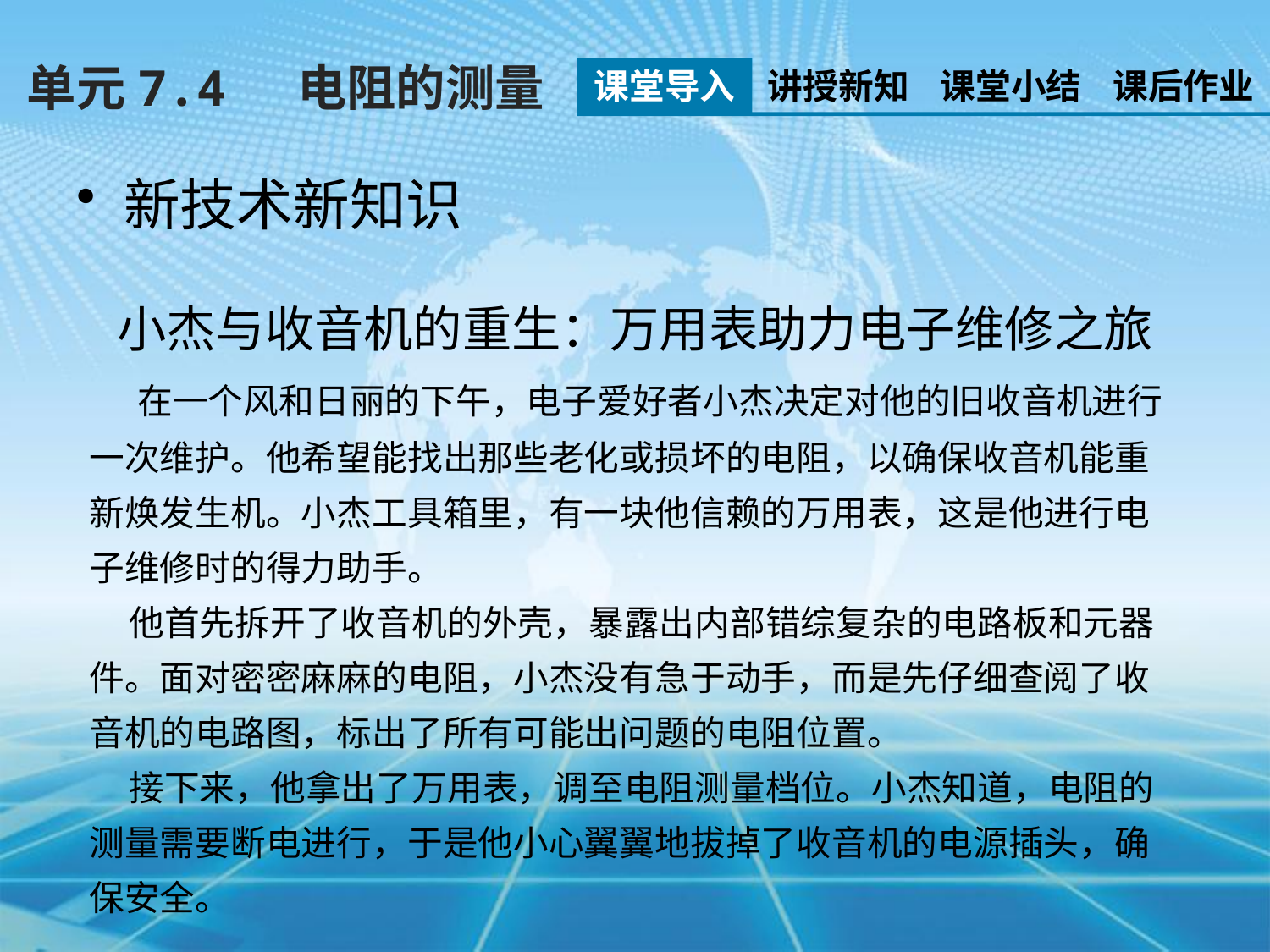

单元7.4  电阻的测量
课堂导入
讲授新知
课堂小结
课后作业
新技术新知识
小杰与收音机的重生：万用表助力电子维修之旅
    在一个风和日丽的下午，电子爱好者小杰决定对他的旧收音机进行一次维护。他希望能找出那些老化或损坏的电阻，以确保收音机能重新焕发生机。小杰工具箱里，有一块他信赖的万用表，这是他进行电子维修时的得力助手。
    他首先拆开了收音机的外壳，暴露出内部错综复杂的电路板和元器件。面对密密麻麻的电阻，小杰没有急于动手，而是先仔细查阅了收音机的电路图，标出了所有可能出问题的电阻位置。
    接下来，他拿出了万用表，调至电阻测量档位。小杰知道，电阻的测量需要断电进行，于是他小心翼翼地拔掉了收音机的电源插头，确保安全。